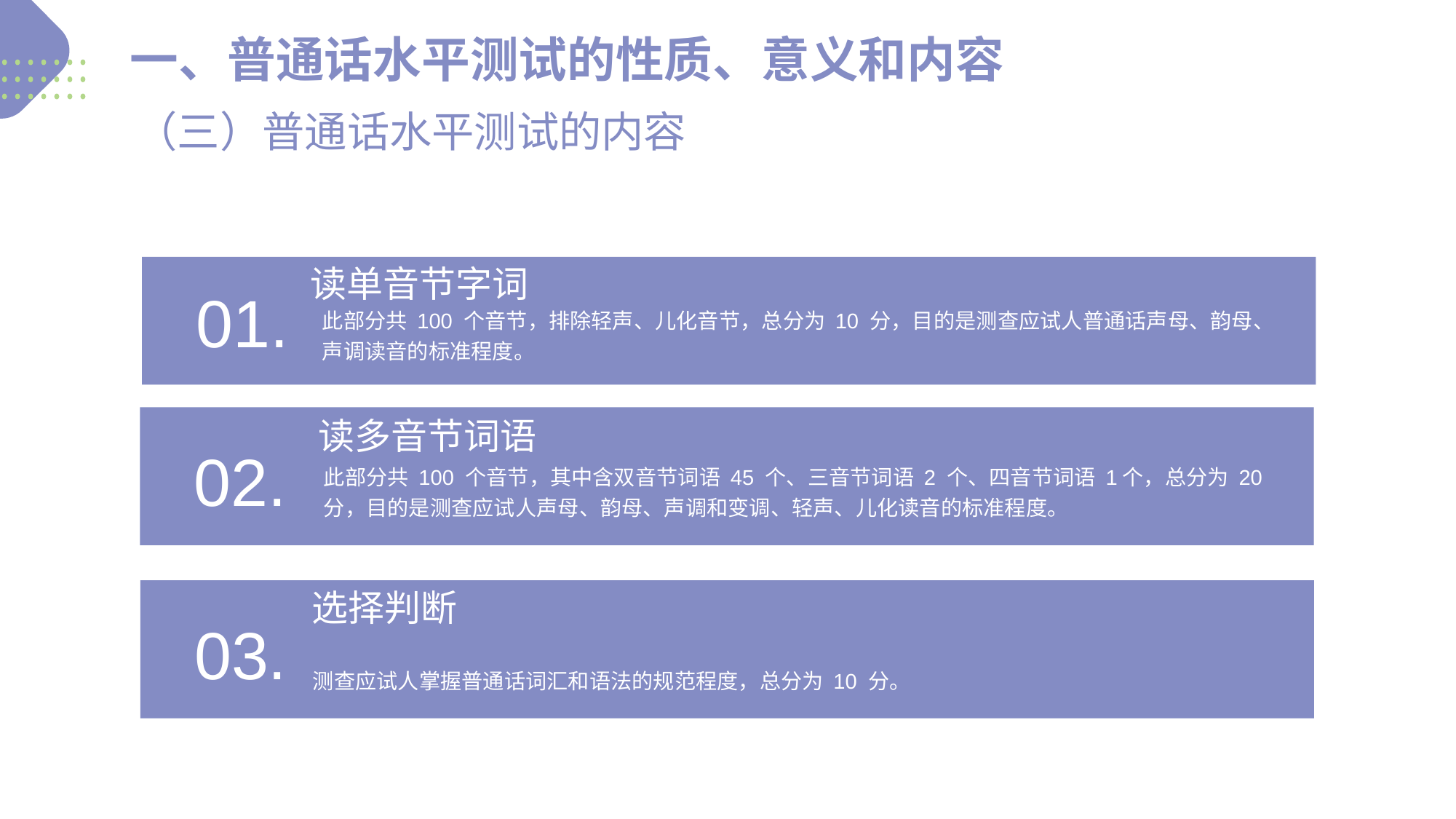

一、普通话水平测试的性质、意义和内容

（三）普通话水平测试的内容

读单音节字词
01.
此部分共 100 个音节，排除轻声、儿化音节，总分为 10 分，目的是测查应试人普通话声母、韵母、声调读音的标准程度。

读多音节词语
02.
 分辨词义
此部分共 100 个音节，其中含双音节词语 45 个、三音节词语 2 个、四音节词语 1个，总分为 20 分，目的是测查应试人声母、韵母、声调和变调、轻声、儿化读音的标准程度。

选择判断
03.
测查应试人掌握普通话词汇和语法的规范程度，总分为 10 分。